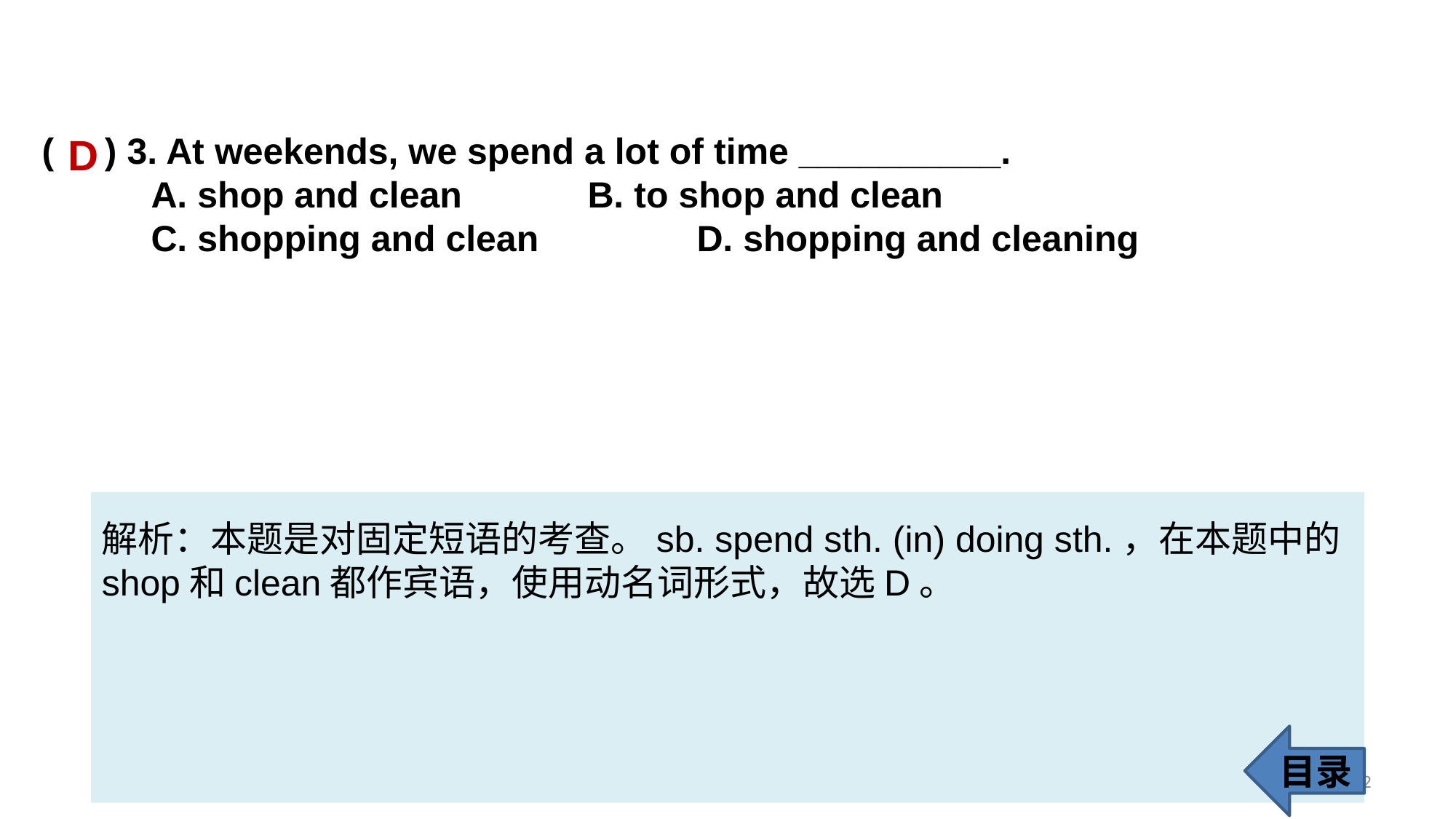

(     ) 3. At weekends, we spend a lot of time __________.
	A. shop and clean 		B. to shop and clean
	C. shopping and clean 		D. shopping and cleaning
D

解析：本题是对固定短语的考查。sb. spend sth. (in) doing sth.，在本题中的shop和clean都作宾语，使用动名词形式，故选D。
目录
62